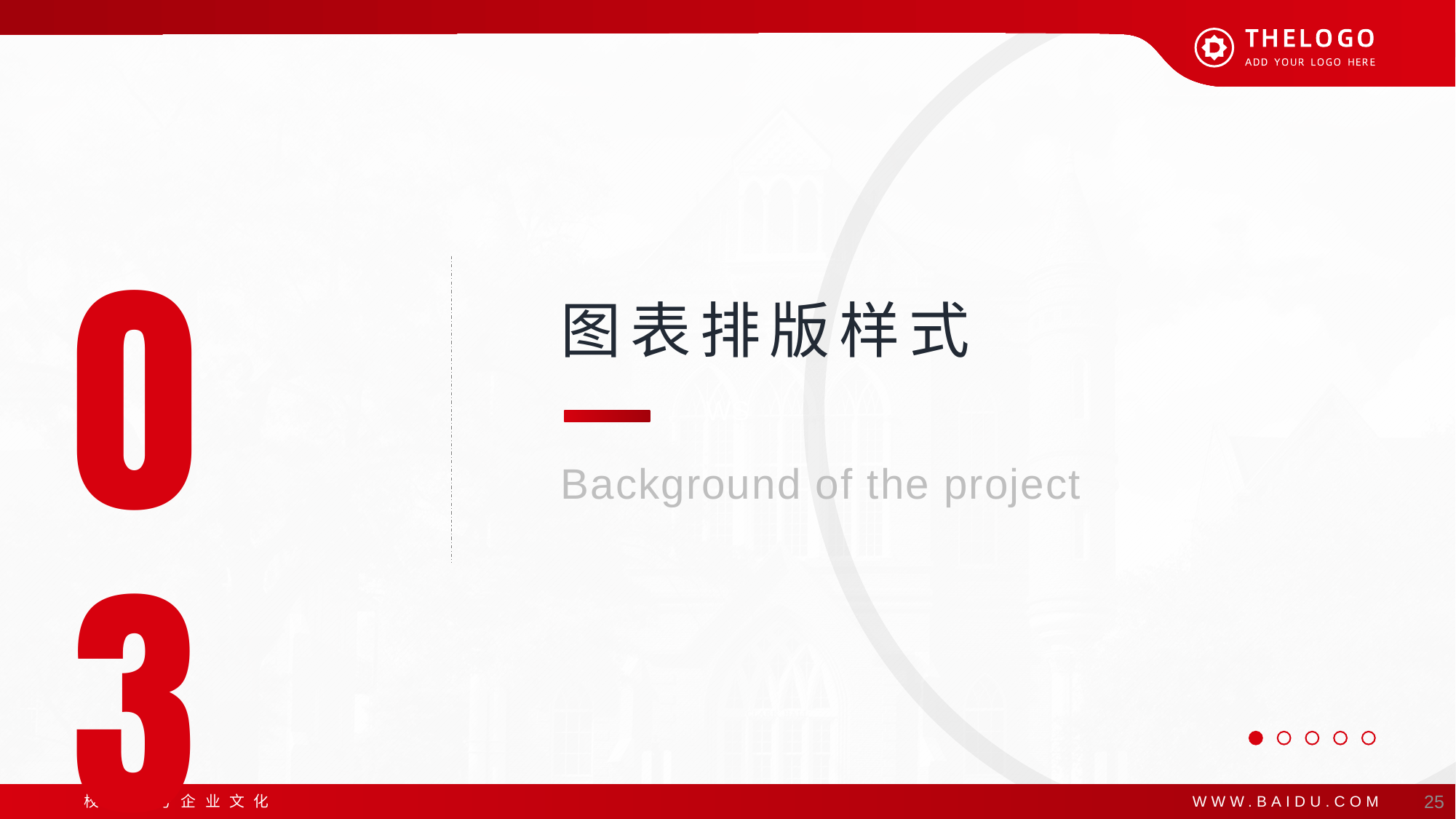

03
图表排版样式

Background of the project

25